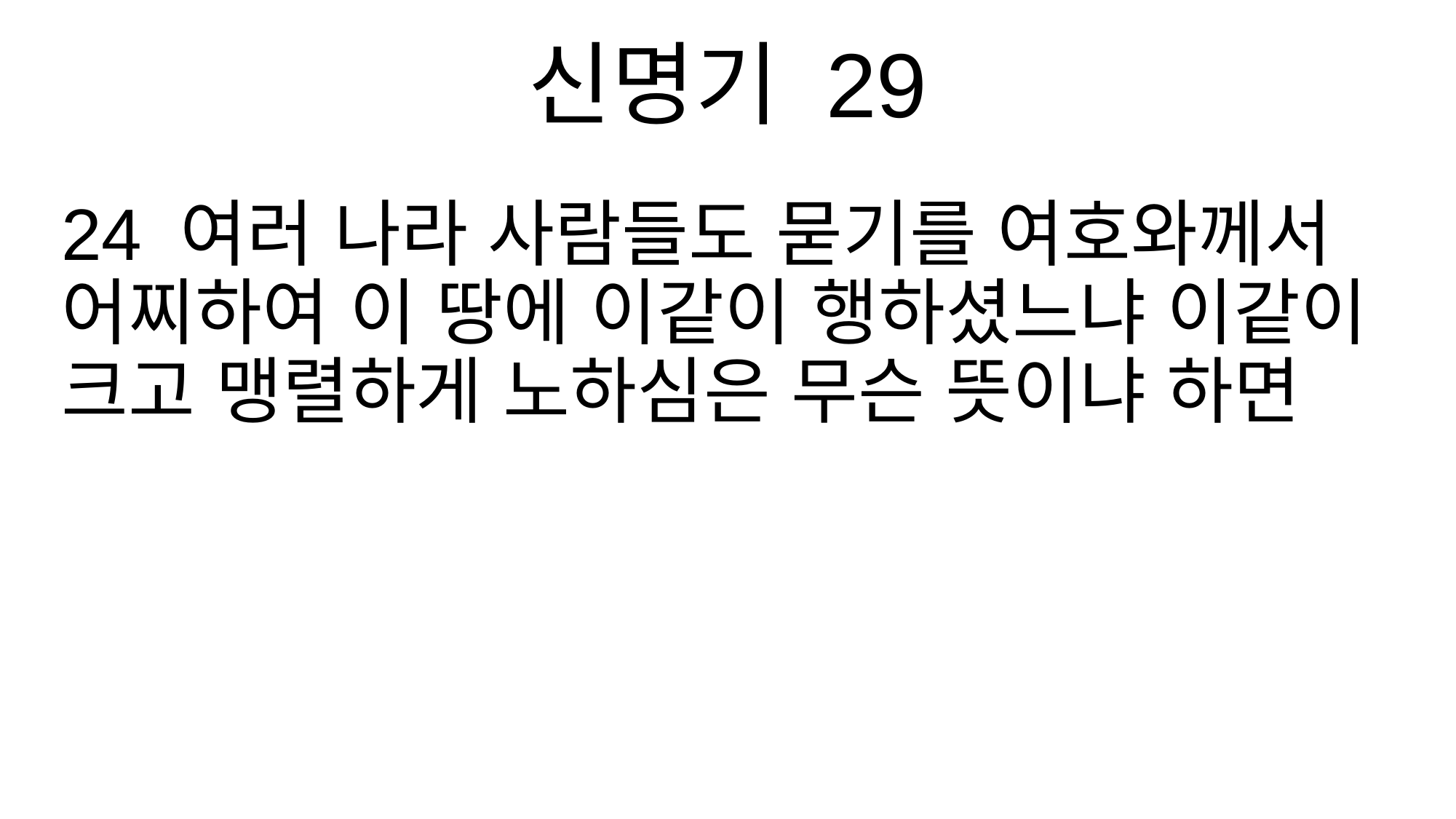

신명기 29
24 여러 나라 사람들도 묻기를 여호와께서 어찌하여 이 땅에 이같이 행하셨느냐 이같이 크고 맹렬하게 노하심은 무슨 뜻이냐 하면